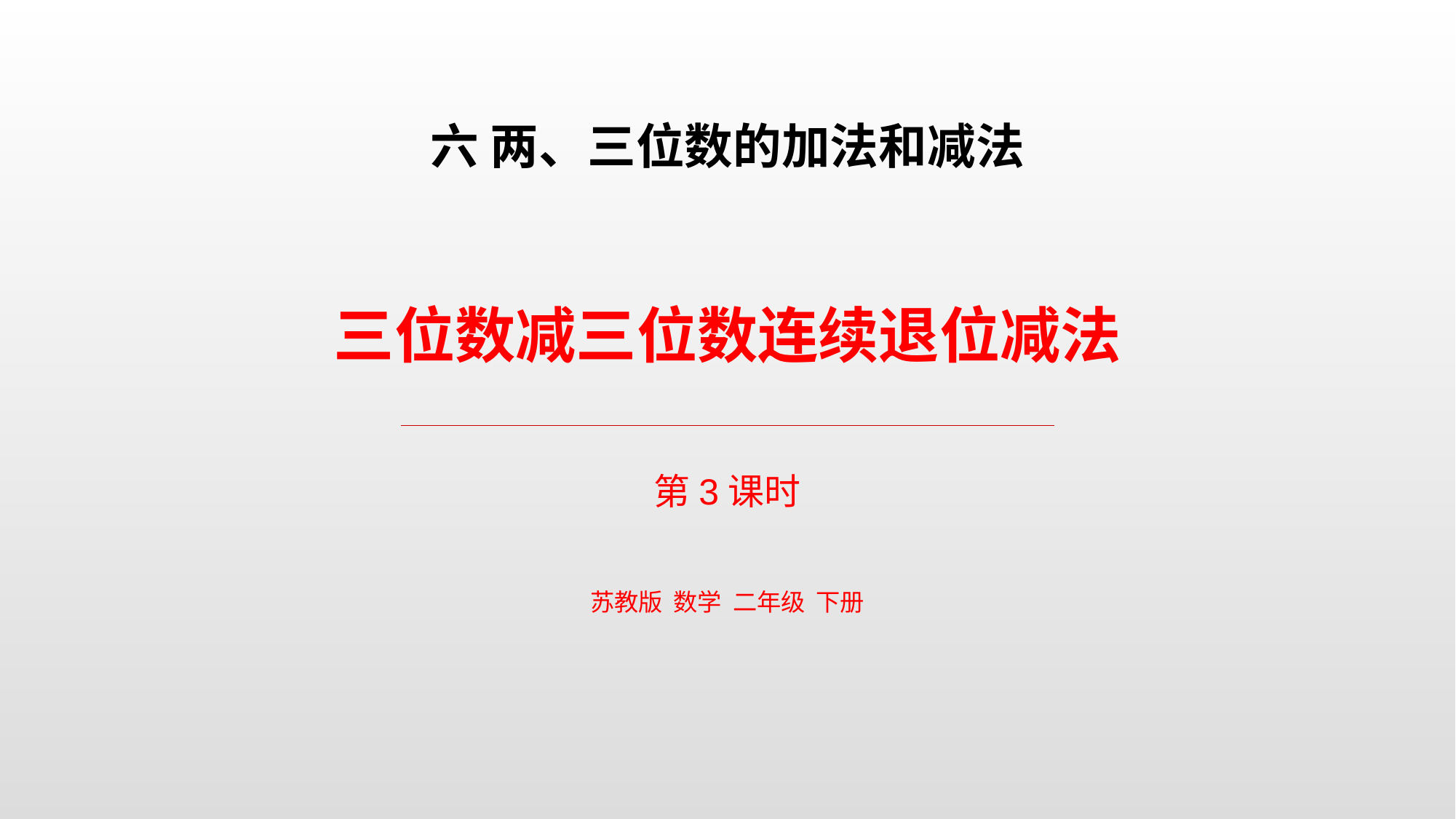

六 两、三位数的加法和减法
三位数减三位数连续退位减法
第3课时
苏教版  数学  二年级  下册